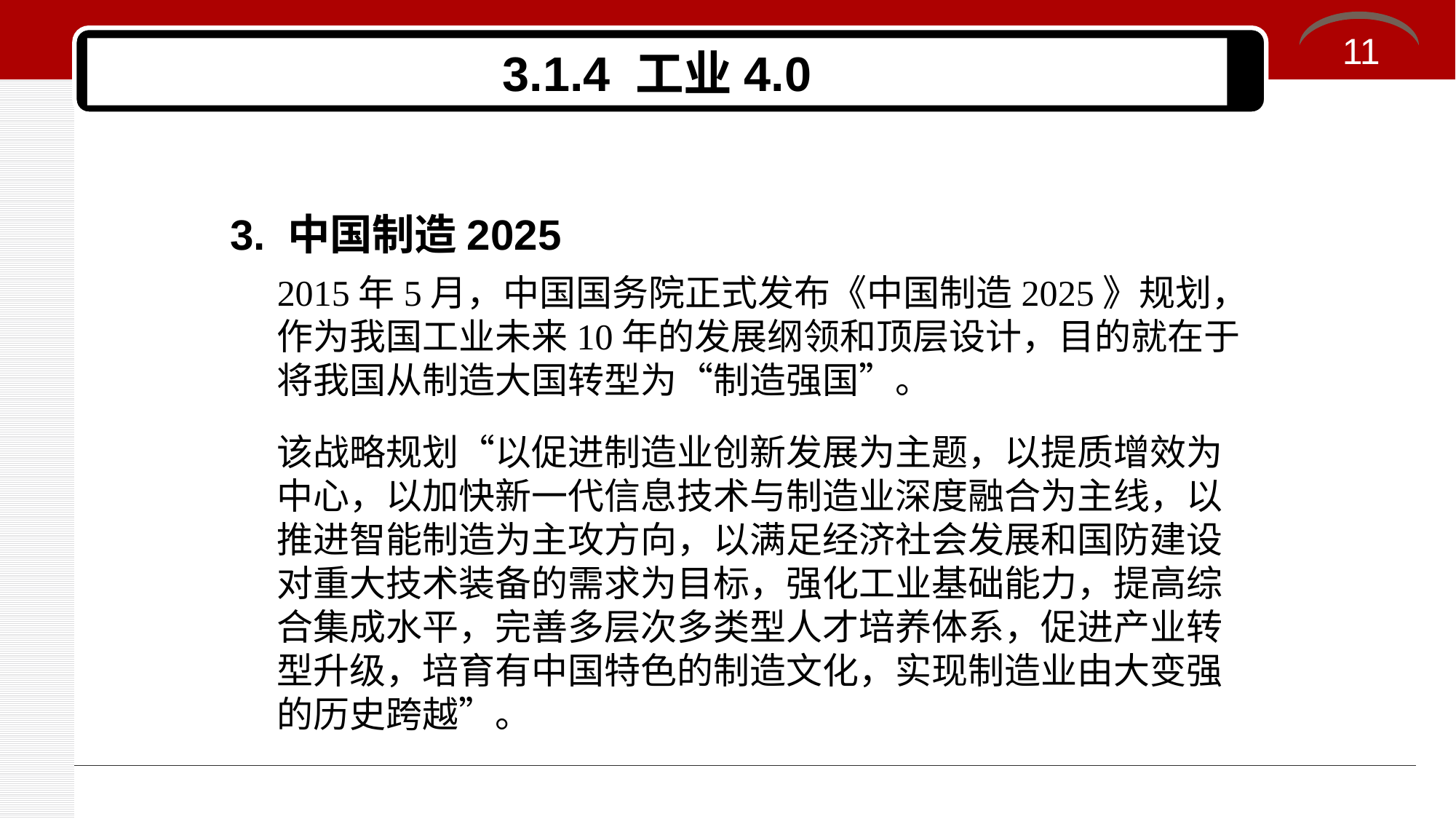

11
# 3.1.4 工业4.0
3. 中国制造2025
2015年5月，中国国务院正式发布《中国制造2025》规划，作为我国工业未来10年的发展纲领和顶层设计，目的就在于将我国从制造大国转型为“制造强国”。
该战略规划“以促进制造业创新发展为主题，以提质增效为中心，以加快新一代信息技术与制造业深度融合为主线，以推进智能制造为主攻方向，以满足经济社会发展和国防建设对重大技术装备的需求为目标，强化工业基础能力，提高综合集成水平，完善多层次多类型人才培养体系，促进产业转型升级，培育有中国特色的制造文化，实现制造业由大变强的历史跨越”。